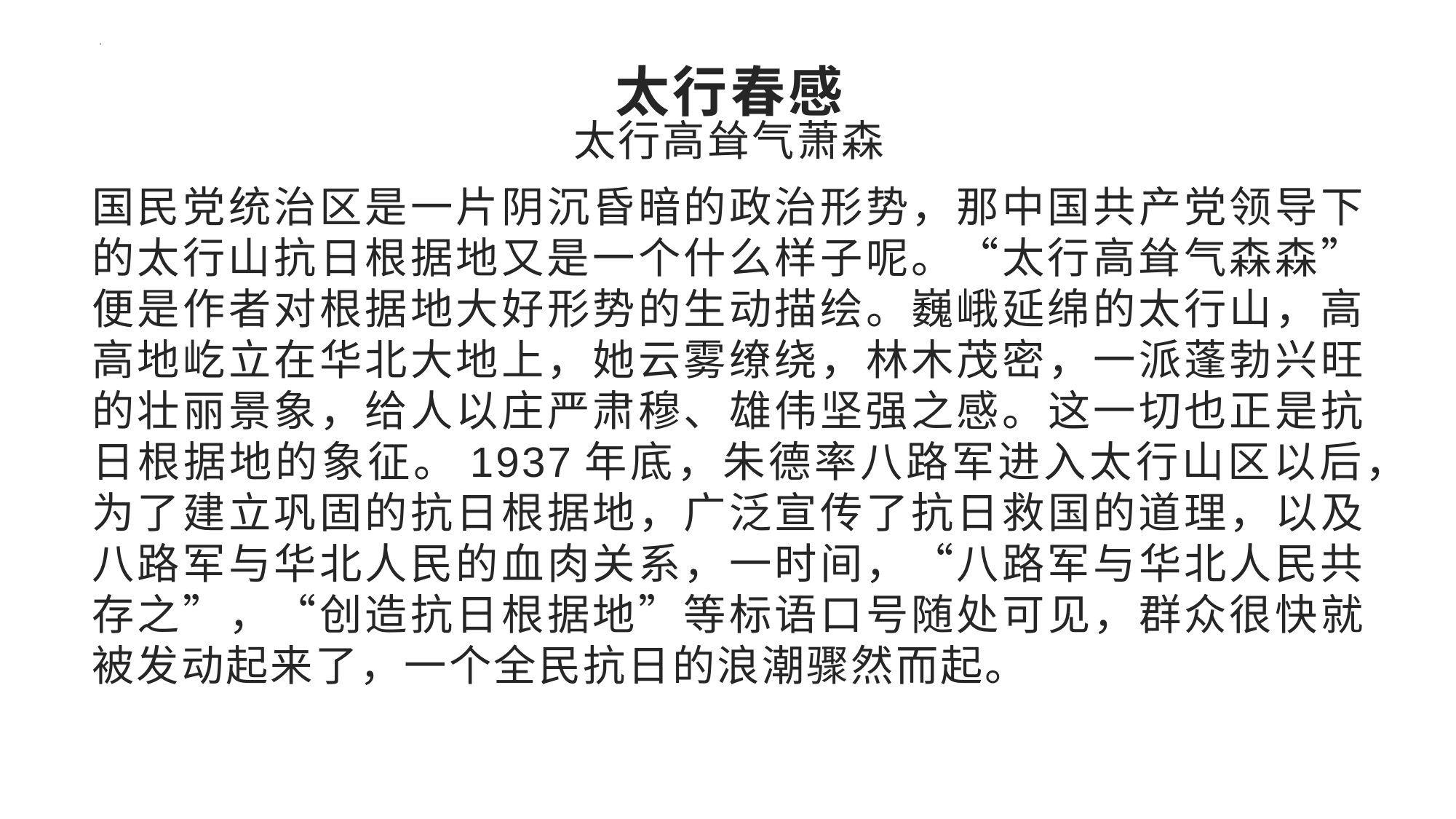

# 太行春感
太行高耸气萧森
国民党统治区是一片阴沉昏暗的政治形势，那中国共产党领导下的太行山抗日根据地又是一个什么样子呢。“太行高耸气森森”便是作者对根据地大好形势的生动描绘。巍峨延绵的太行山，高高地屹立在华北大地上，她云雾缭绕，林木茂密，一派蓬勃兴旺的壮丽景象，给人以庄严肃穆、雄伟坚强之感。这一切也正是抗日根据地的象征。1937年底，朱德率八路军进入太行山区以后，为了建立巩固的抗日根据地，广泛宣传了抗日救国的道理，以及八路军与华北人民的血肉关系，一时间，“八路军与华北人民共存之”，“创造抗日根据地”等标语口号随处可见，群众很快就被发动起来了，一个全民抗日的浪潮骤然而起。